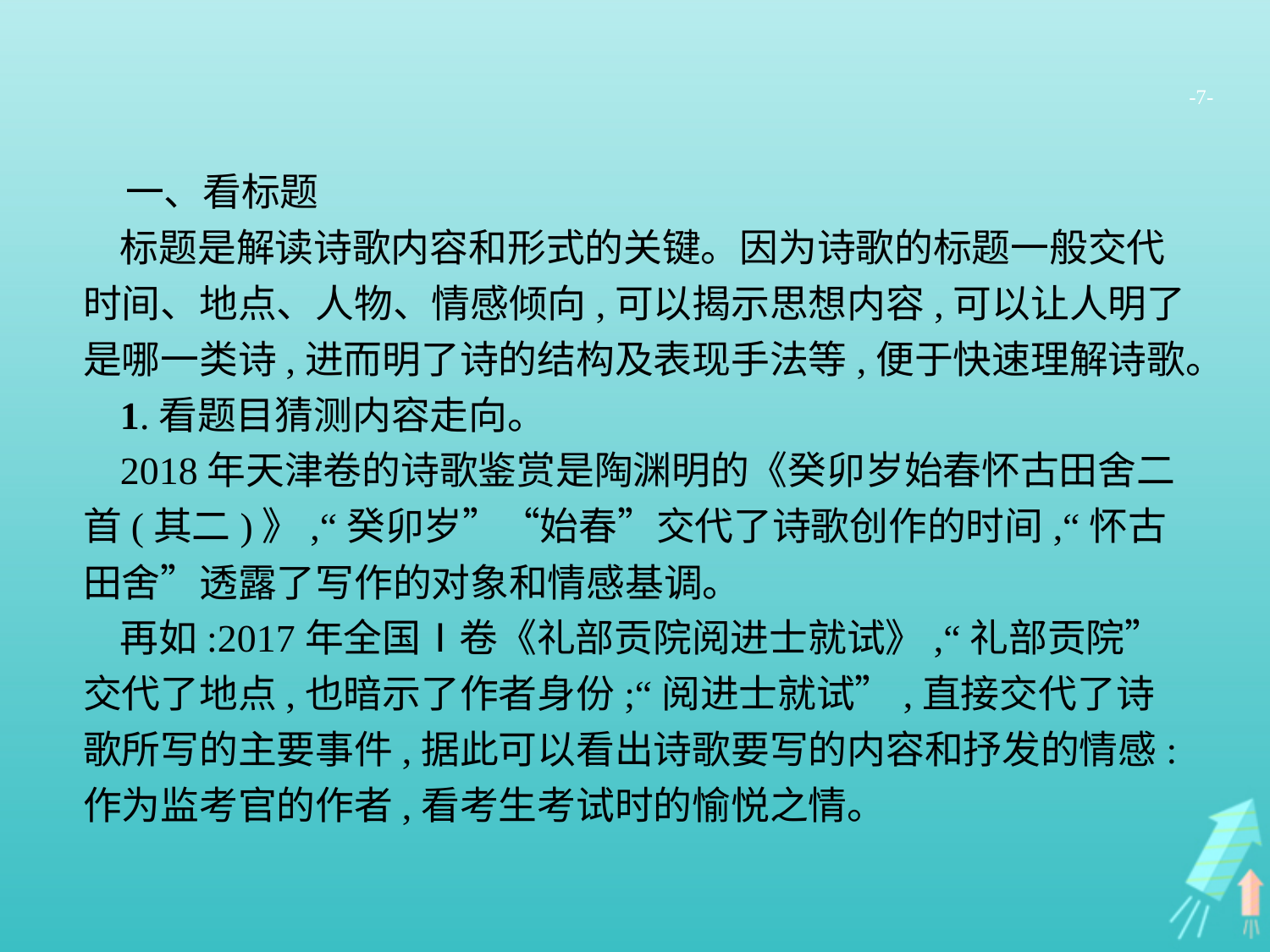

-7-
一、看标题
标题是解读诗歌内容和形式的关键。因为诗歌的标题一般交代时间、地点、人物、情感倾向,可以揭示思想内容,可以让人明了是哪一类诗,进而明了诗的结构及表现手法等,便于快速理解诗歌。
1.看题目猜测内容走向。
2018年天津卷的诗歌鉴赏是陶渊明的《癸卯岁始春怀古田舍二首(其二)》,“癸卯岁”“始春”交代了诗歌创作的时间,“怀古田舍”透露了写作的对象和情感基调。
再如:2017年全国Ⅰ卷《礼部贡院阅进士就试》,“礼部贡院”交代了地点,也暗示了作者身份;“阅进士就试”,直接交代了诗歌所写的主要事件,据此可以看出诗歌要写的内容和抒发的情感:作为监考官的作者,看考生考试时的愉悦之情。